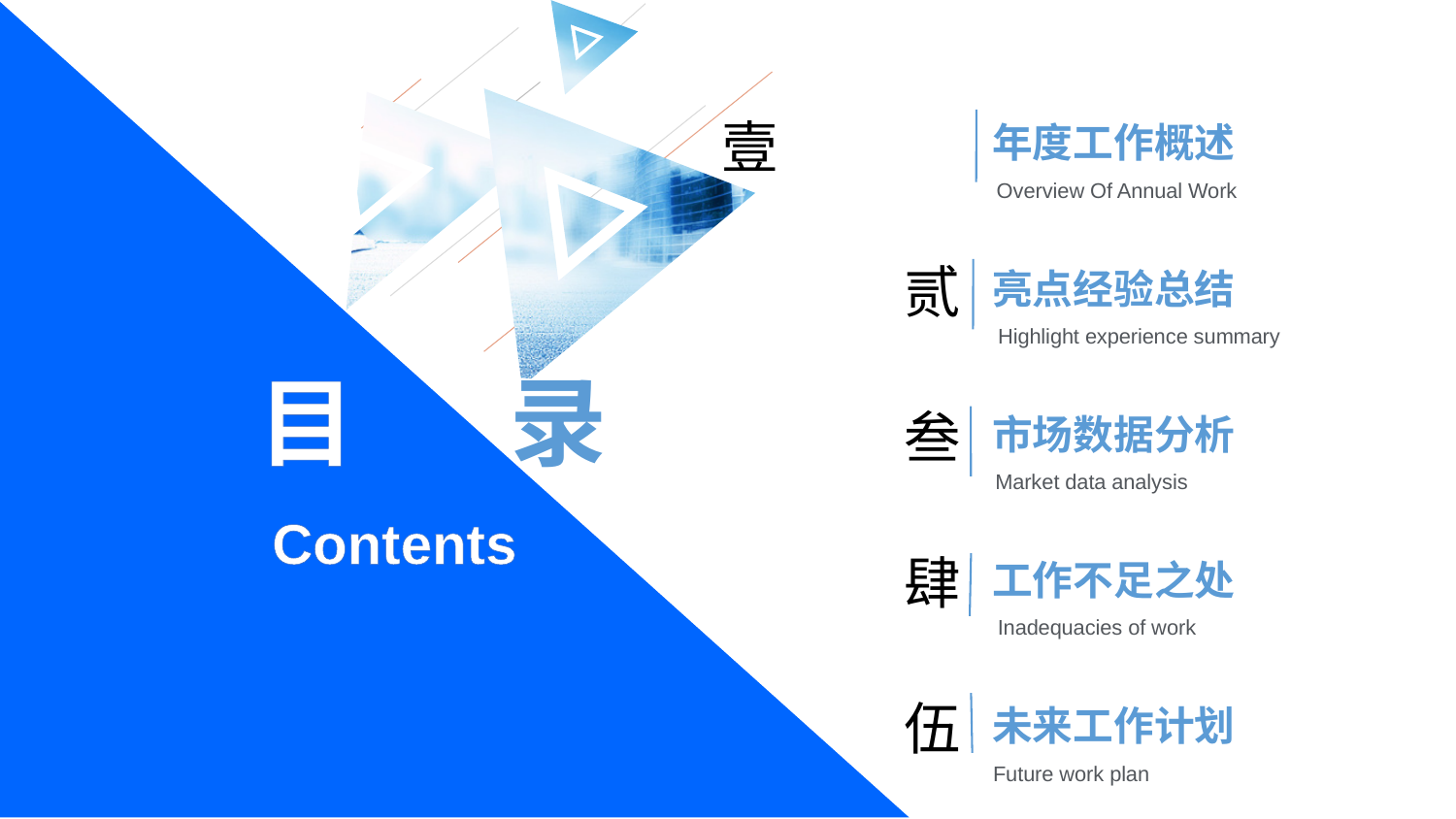

壹
年度工作概述
Overview Of Annual Work
贰
亮点经验总结
Highlight experience summary
   目       录
叁
市场数据分析
Market data analysis
Contents
肆
工作不足之处

Inadequacies of work
伍
未来工作计划
Future work plan